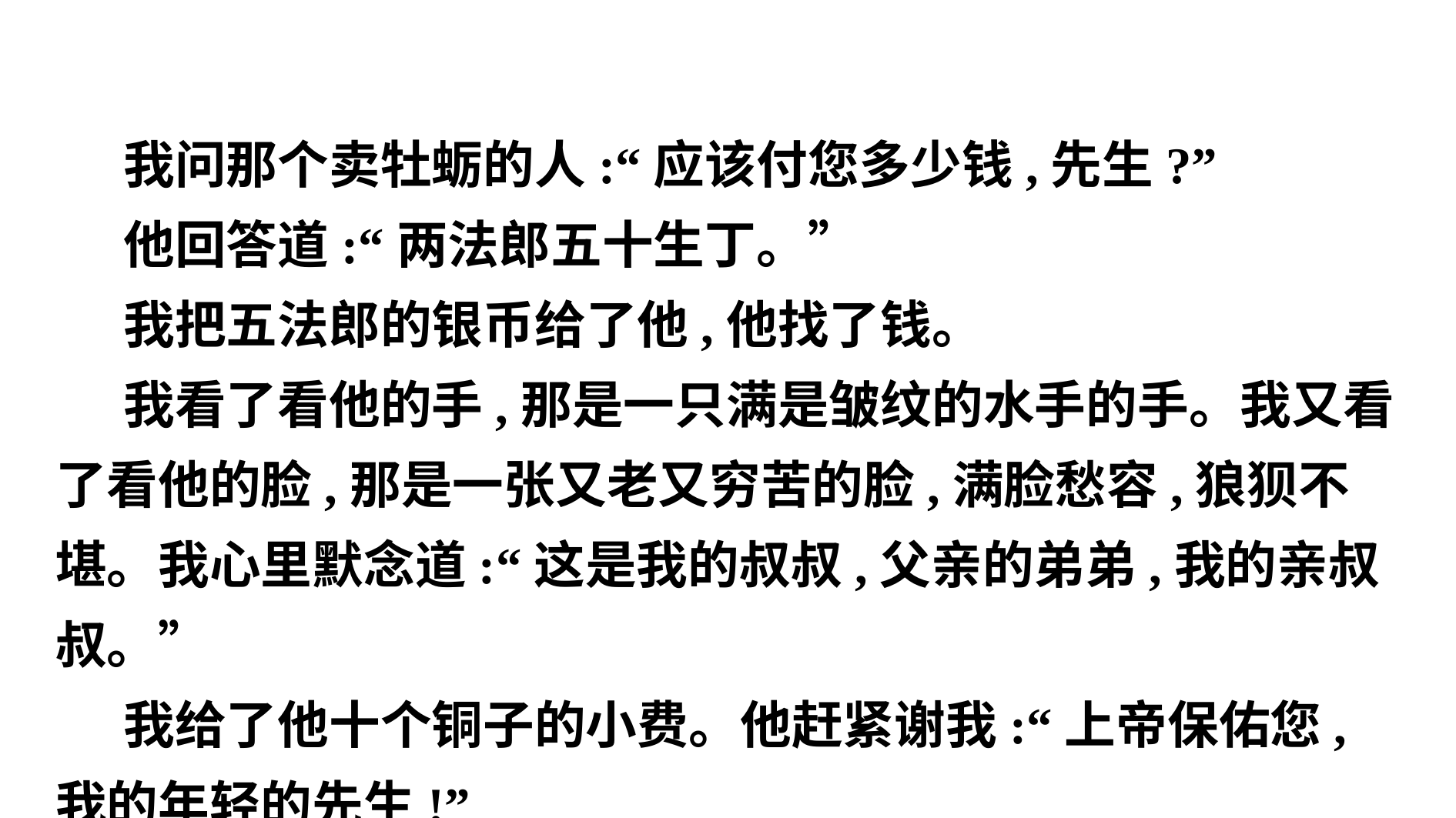

我问那个卖牡蛎的人:“应该付您多少钱,先生?”
他回答道:“两法郎五十生丁。”
我把五法郎的银币给了他,他找了钱。
我看了看他的手,那是一只满是皱纹的水手的手。我又看了看他的脸,那是一张又老又穷苦的脸,满脸愁容,狼狈不堪。我心里默念道:“这是我的叔叔,父亲的弟弟,我的亲叔叔。”
我给了他十个铜子的小费。他赶紧谢我:“上帝保佑您,我的年轻的先生!”